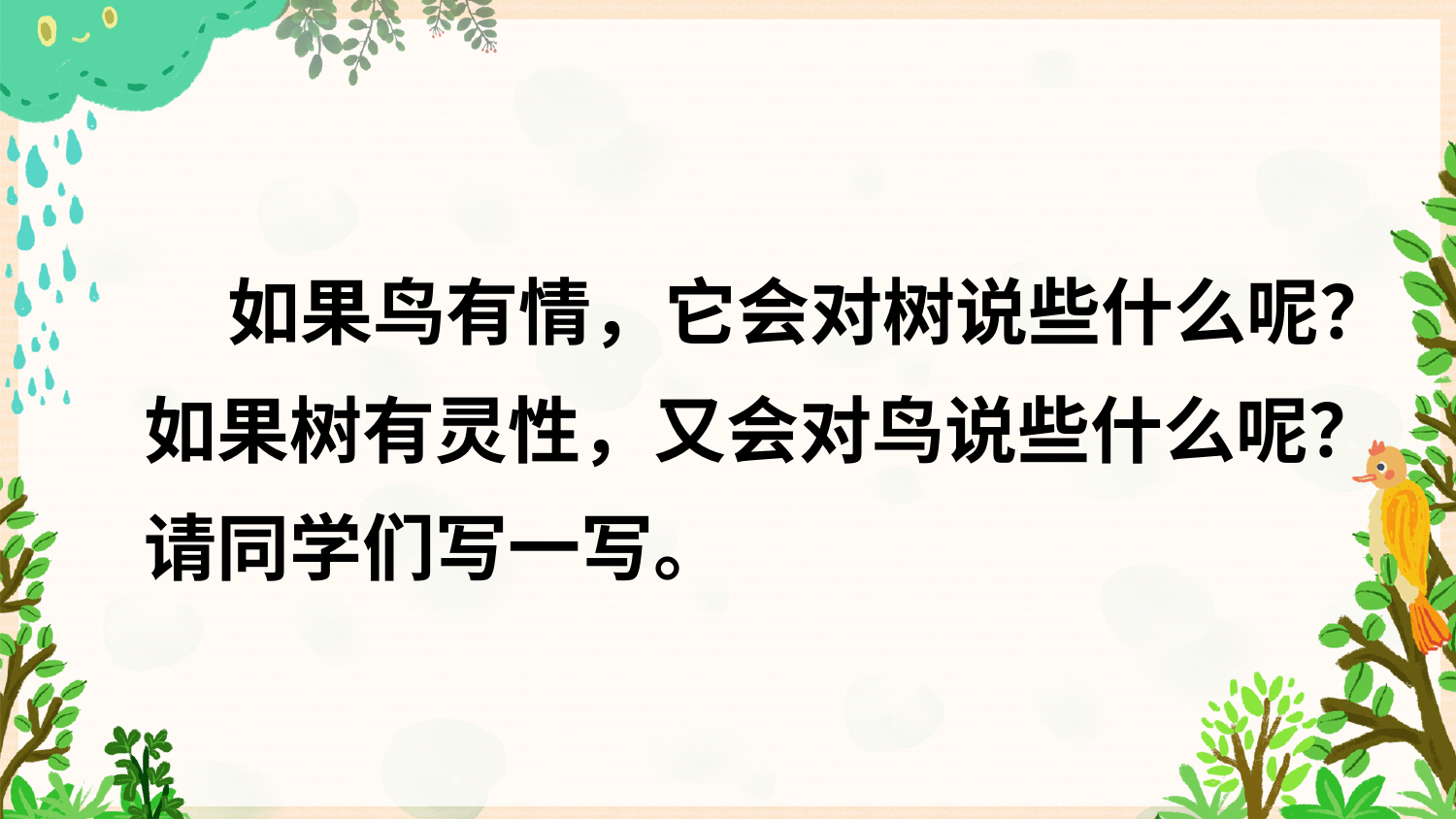

如果鸟有情，它会对树说些什么呢？如果树有灵性，又会对鸟说些什么呢？请同学们写一写。